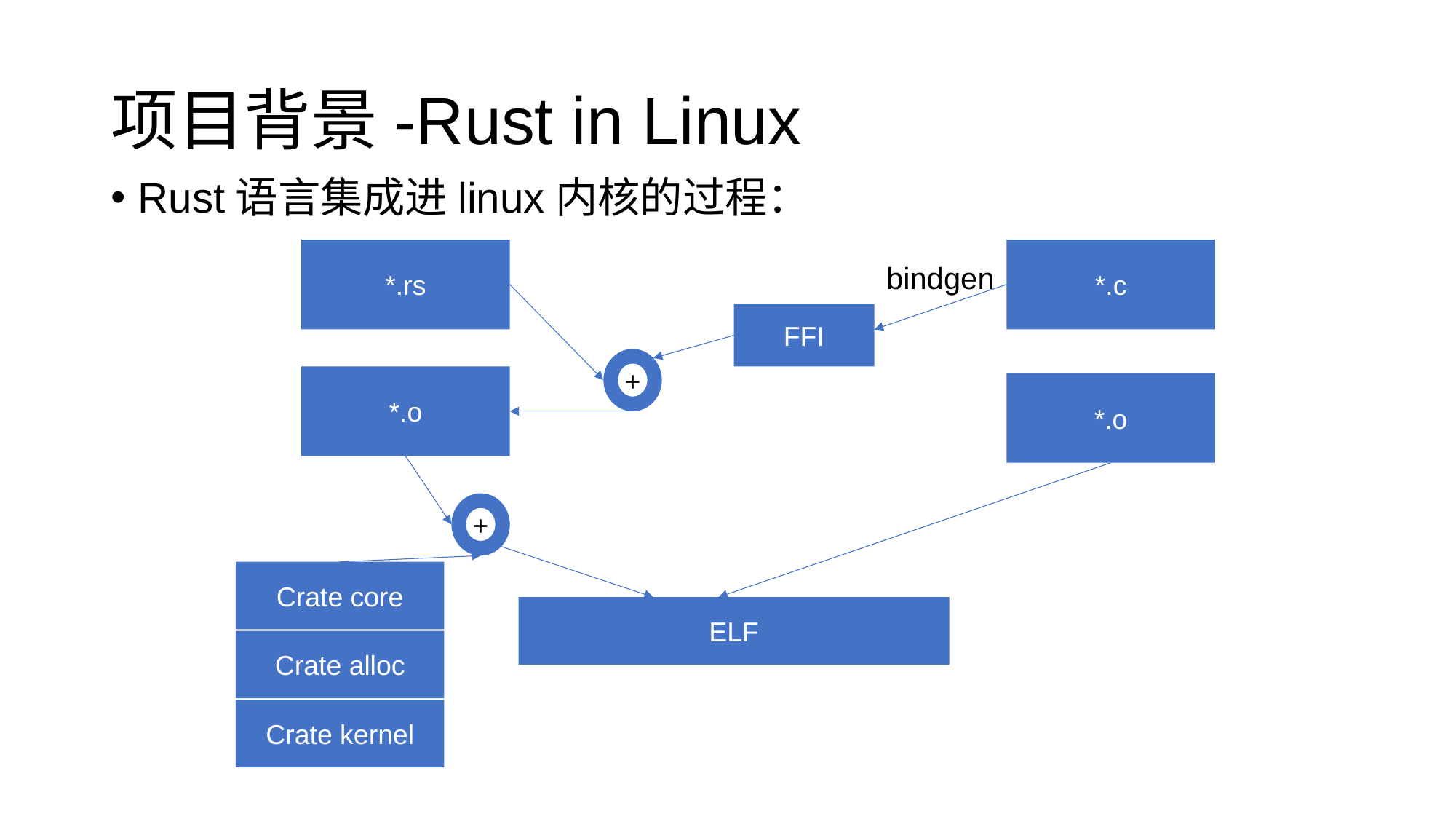

# 项目背景-Rust in Linux
Rust语言集成进linux内核的过程：

*.rs
*.c
bindgen
FFI
+
*.o
*.o
+
Crate core
ELF
Crate alloc
Crate kernel